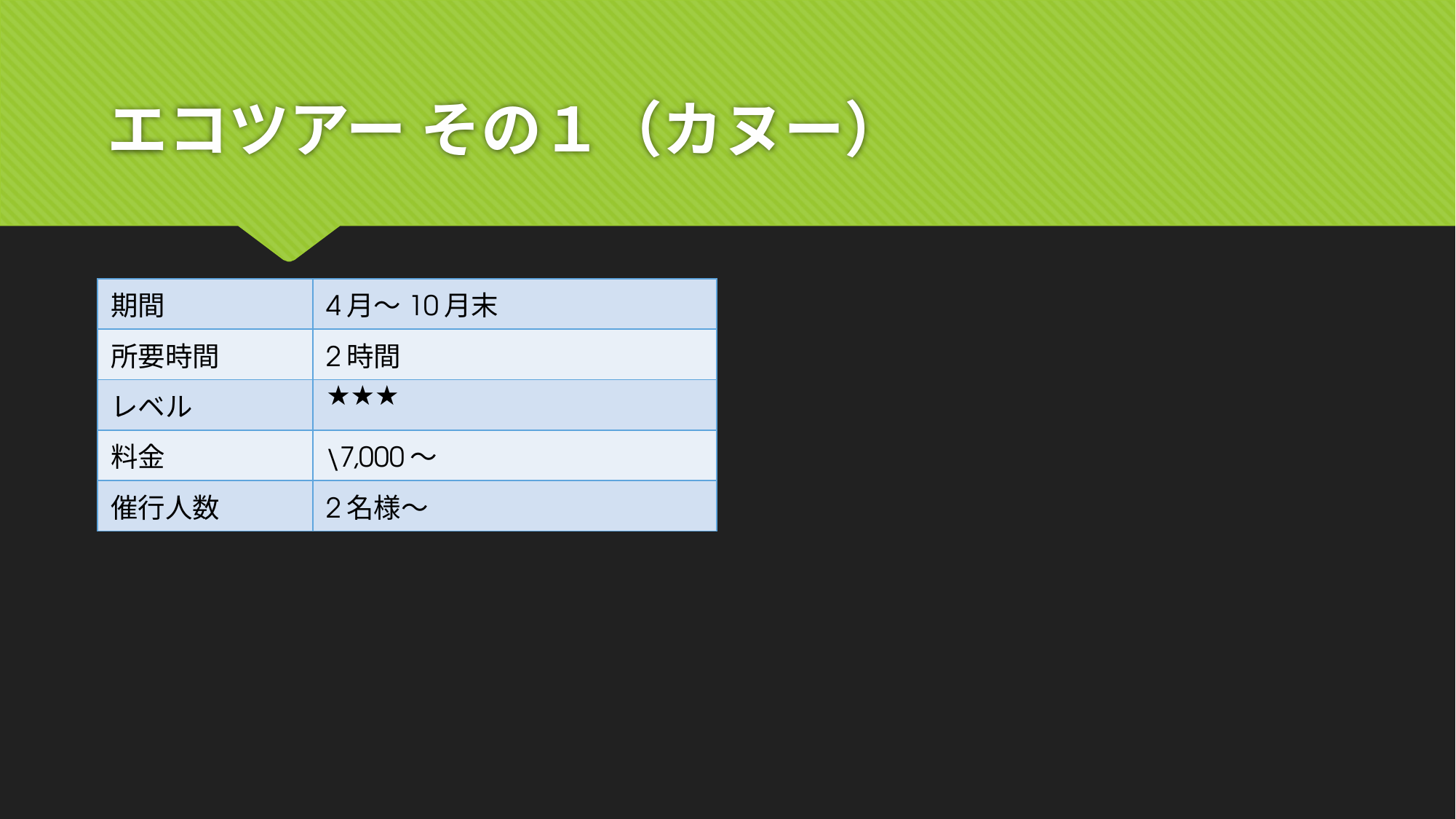

# エコツアー その１（カヌー）

| 期間 | 4月～10月末 |
| --- | --- |
| 所要時間 | 2時間 |
| レベル | ★★★ |
| 料金 | \7,000～ |
| 催行人数 | 2名様～ |